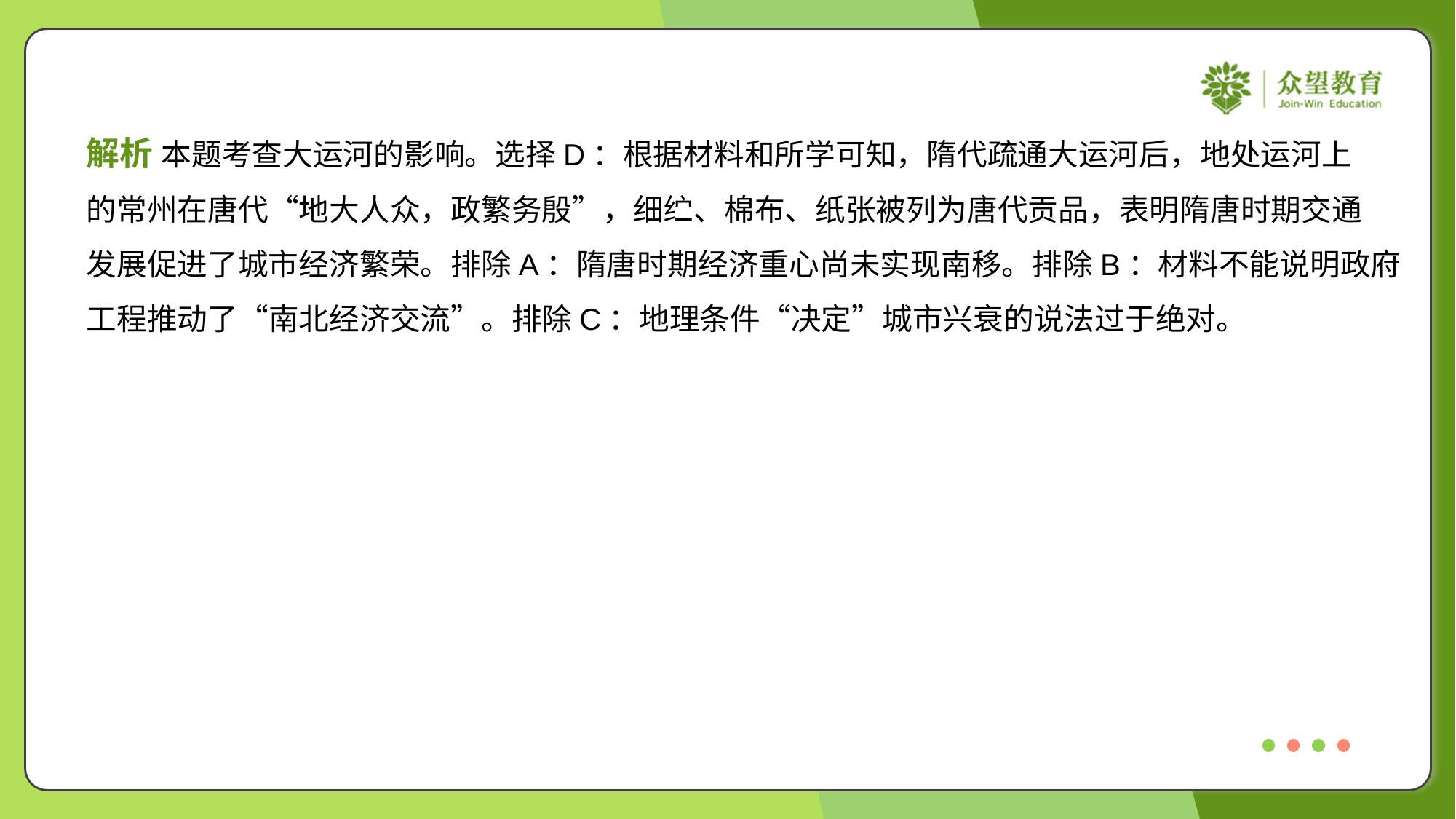

解析 本题考查大运河的影响。选择D：根据材料和所学可知，隋代疏通大运河后，地处运河上
的常州在唐代“地大人众，政繁务殷”，细纻、棉布、纸张被列为唐代贡品，表明隋唐时期交通
发展促进了城市经济繁荣。排除A：隋唐时期经济重心尚未实现南移。排除B：材料不能说明政府
工程推动了“南北经济交流”。排除C：地理条件“决定”城市兴衰的说法过于绝对。